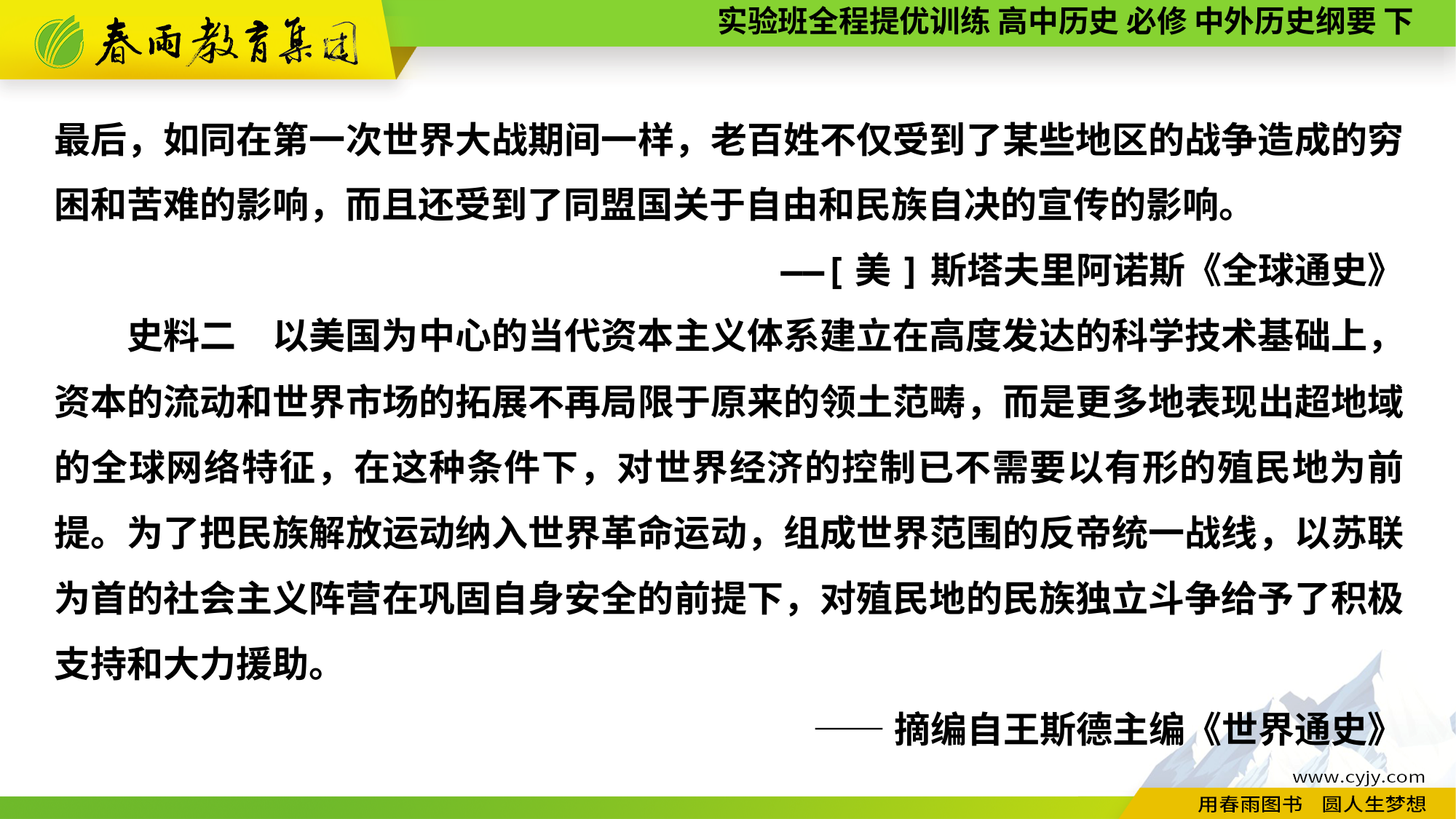

最后，如同在第一次世界大战期间一样，老百姓不仅受到了某些地区的战争造成的穷困和苦难的影响，而且还受到了同盟国关于自由和民族自决的宣传的影响。
——[美]斯塔夫里阿诺斯《全球通史》
　　史料二　以美国为中心的当代资本主义体系建立在高度发达的科学技术基础上，资本的流动和世界市场的拓展不再局限于原来的领土范畴，而是更多地表现出超地域的全球网络特征，在这种条件下，对世界经济的控制已不需要以有形的殖民地为前提。为了把民族解放运动纳入世界革命运动，组成世界范围的反帝统一战线，以苏联为首的社会主义阵营在巩固自身安全的前提下，对殖民地的民族独立斗争给予了积极支持和大力援助。
——摘编自王斯德主编《世界通史》